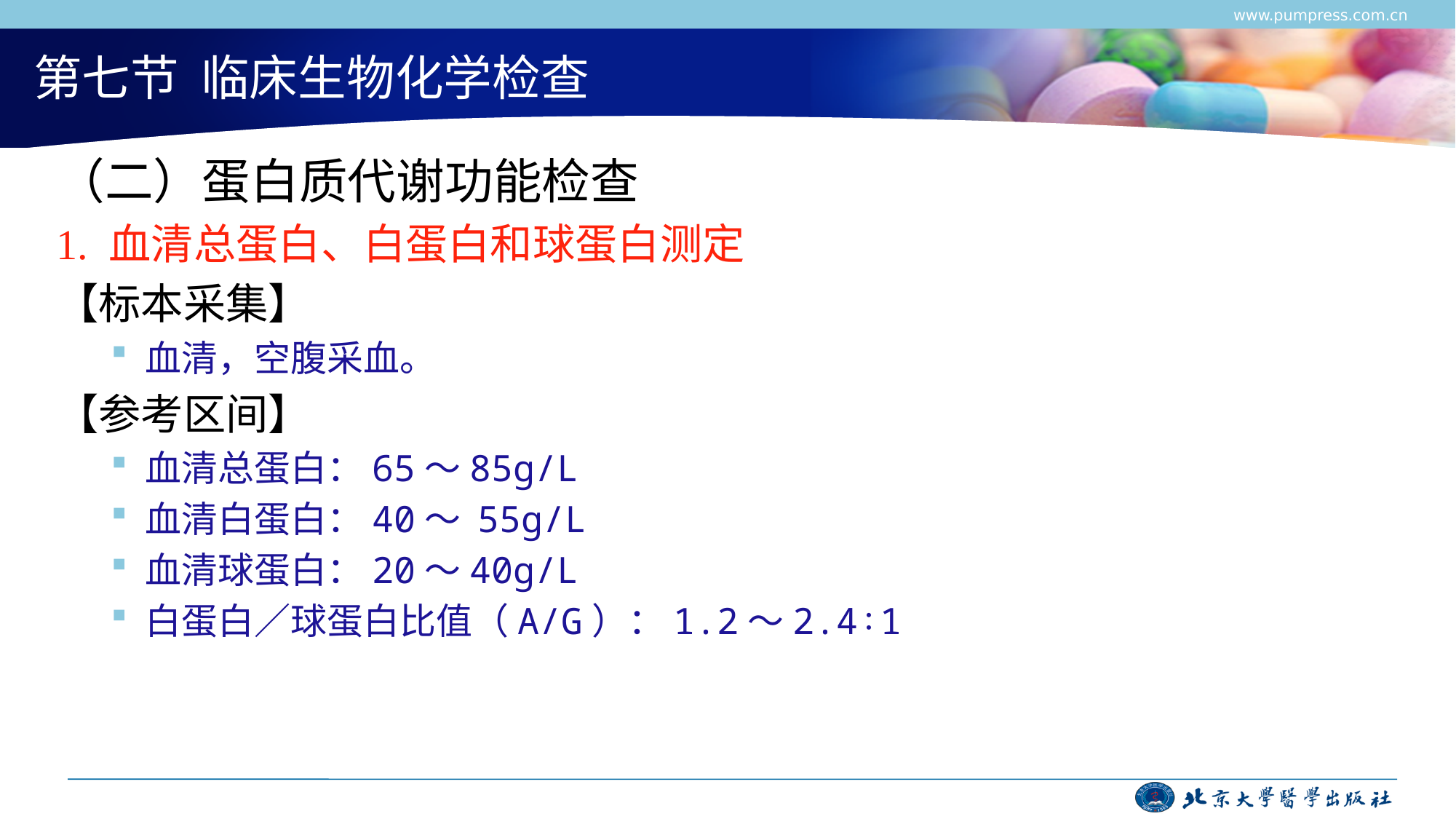

www.pumpress.com.cn
# 第七节  临床生物化学检查
（二）蛋白质代谢功能检查
1. 血清总蛋白、白蛋白和球蛋白测定
【标本采集】
血清，空腹采血。
【参考区间】
血清总蛋白：65～85g/L
血清白蛋白：40～ 55g/L
血清球蛋白：20～40g/L
白蛋白∕球蛋白比值（A/G）：1.2～2.4∶1